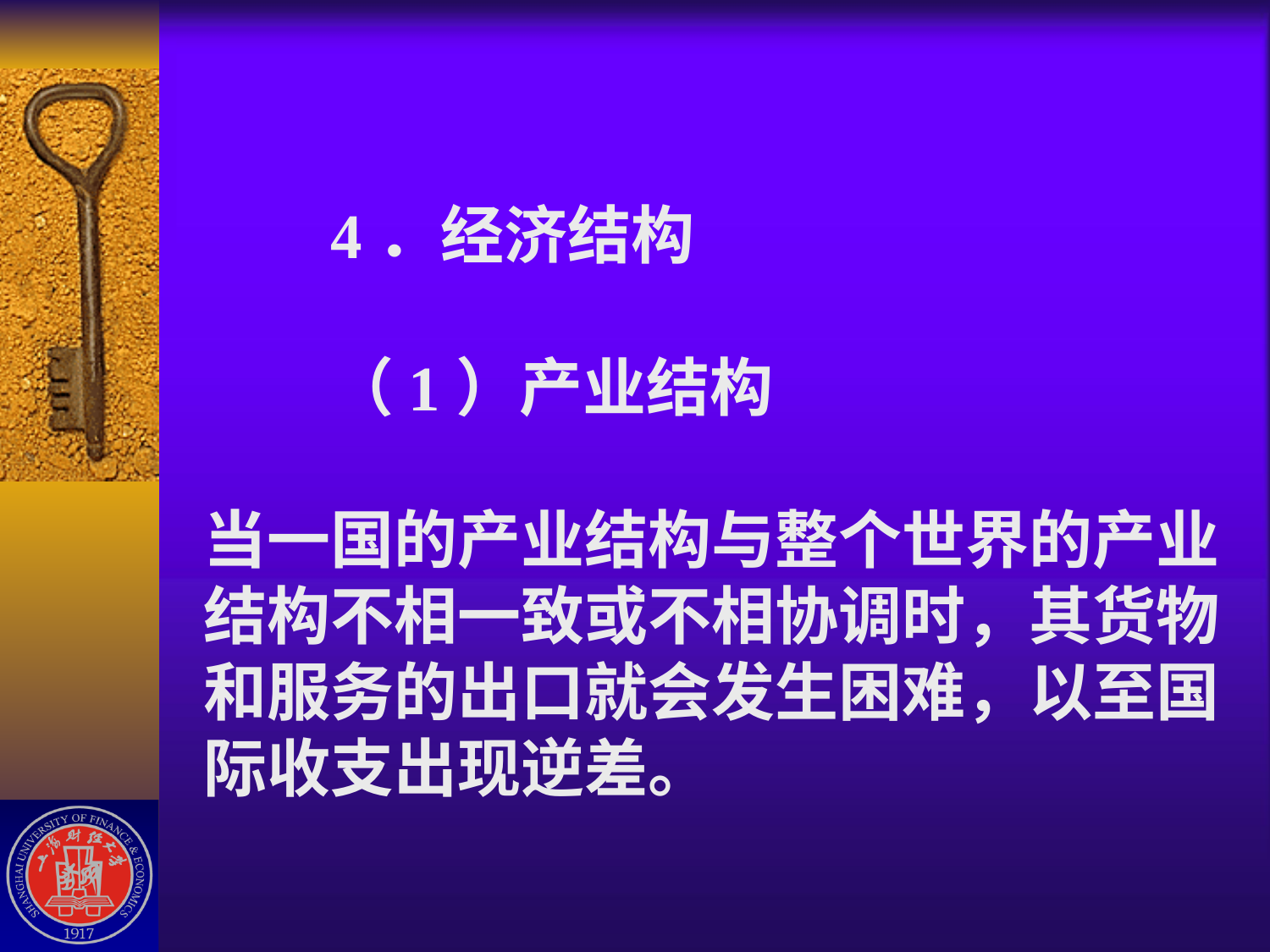

# 4．经济结构 （1）产业结构 当一国的产业结构与整个世界的产业结构不相一致或不相协调时，其货物和服务的出口就会发生困难，以至国际收支出现逆差。